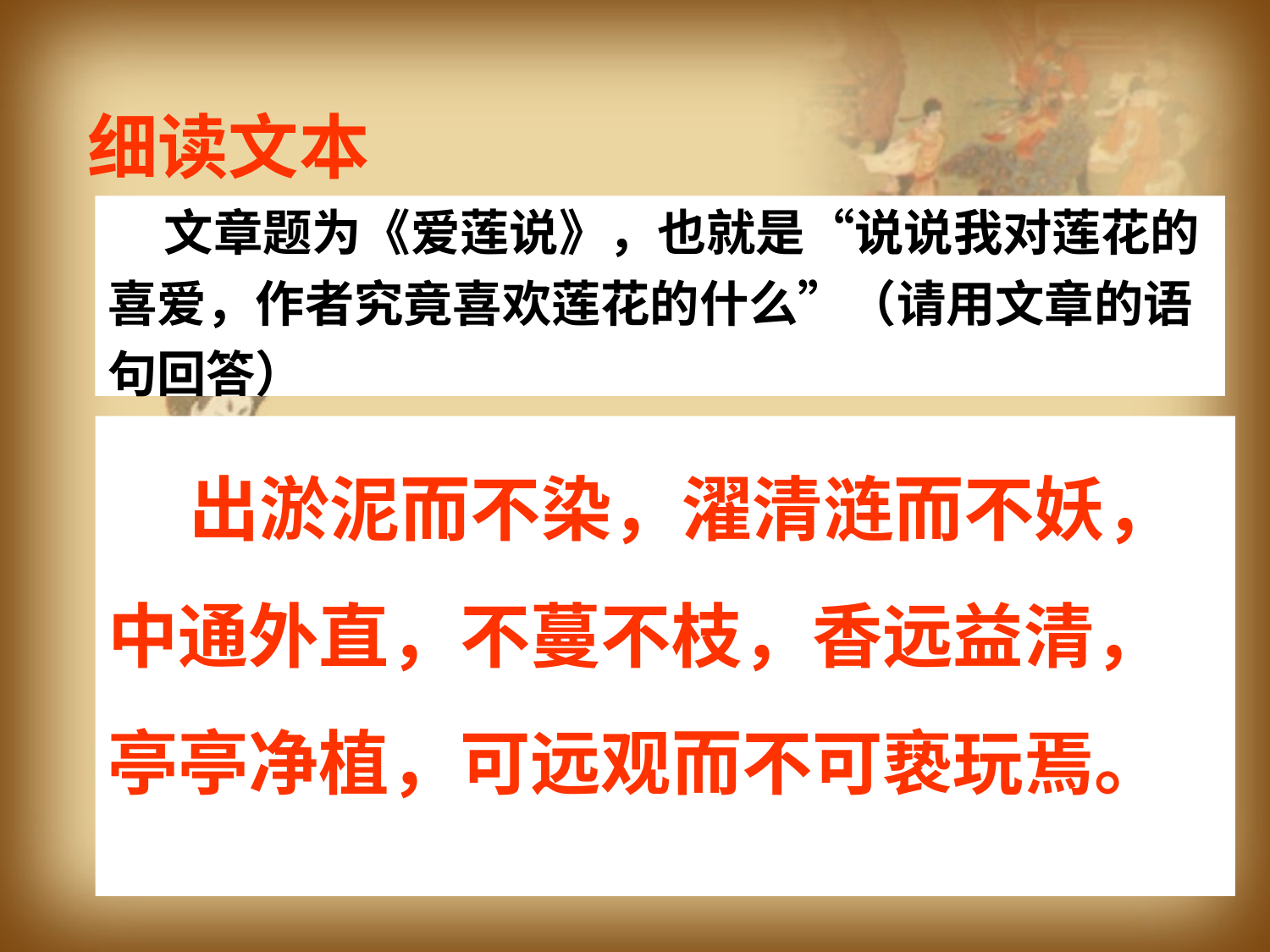

细读文本
    文章题为《爱莲说》，也就是“说说我对莲花的喜爱，作者究竟喜欢莲花的什么”（请用文章的语句回答）
    出淤泥而不染，濯清涟而不妖，中通外直，不蔓不枝，香远益清，亭亭净植，可远观而不可亵玩焉。